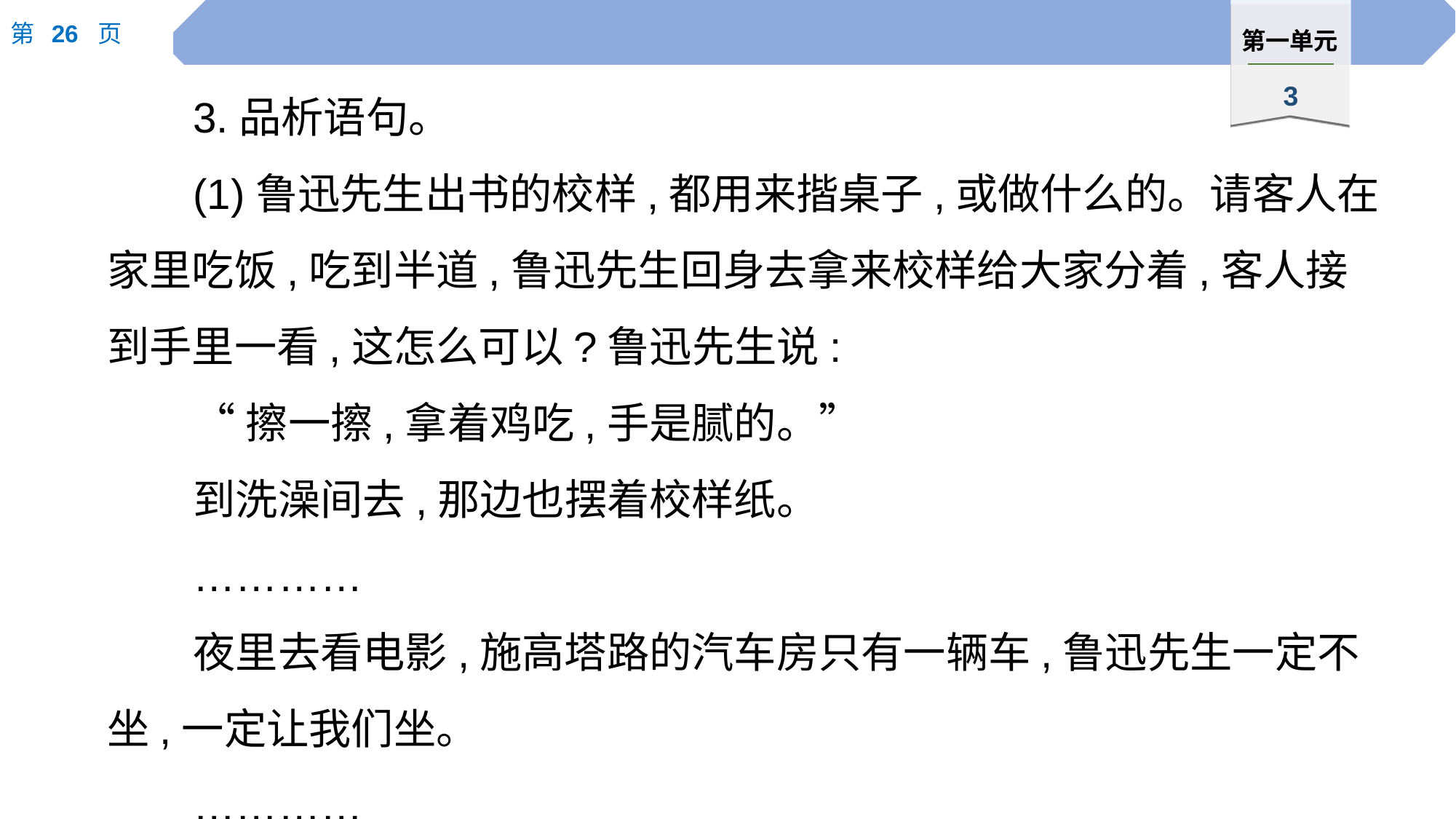

3.品析语句。
(1)鲁迅先生出书的校样,都用来揩桌子,或做什么的。请客人在家里吃饭,吃到半道,鲁迅先生回身去拿来校样给大家分着,客人接到手里一看,这怎么可以?鲁迅先生说:
“擦一擦,拿着鸡吃,手是腻的。”
到洗澡间去,那边也摆着校样纸。
…………
夜里去看电影,施高塔路的汽车房只有一辆车,鲁迅先生一定不坐,一定让我们坐。
…………